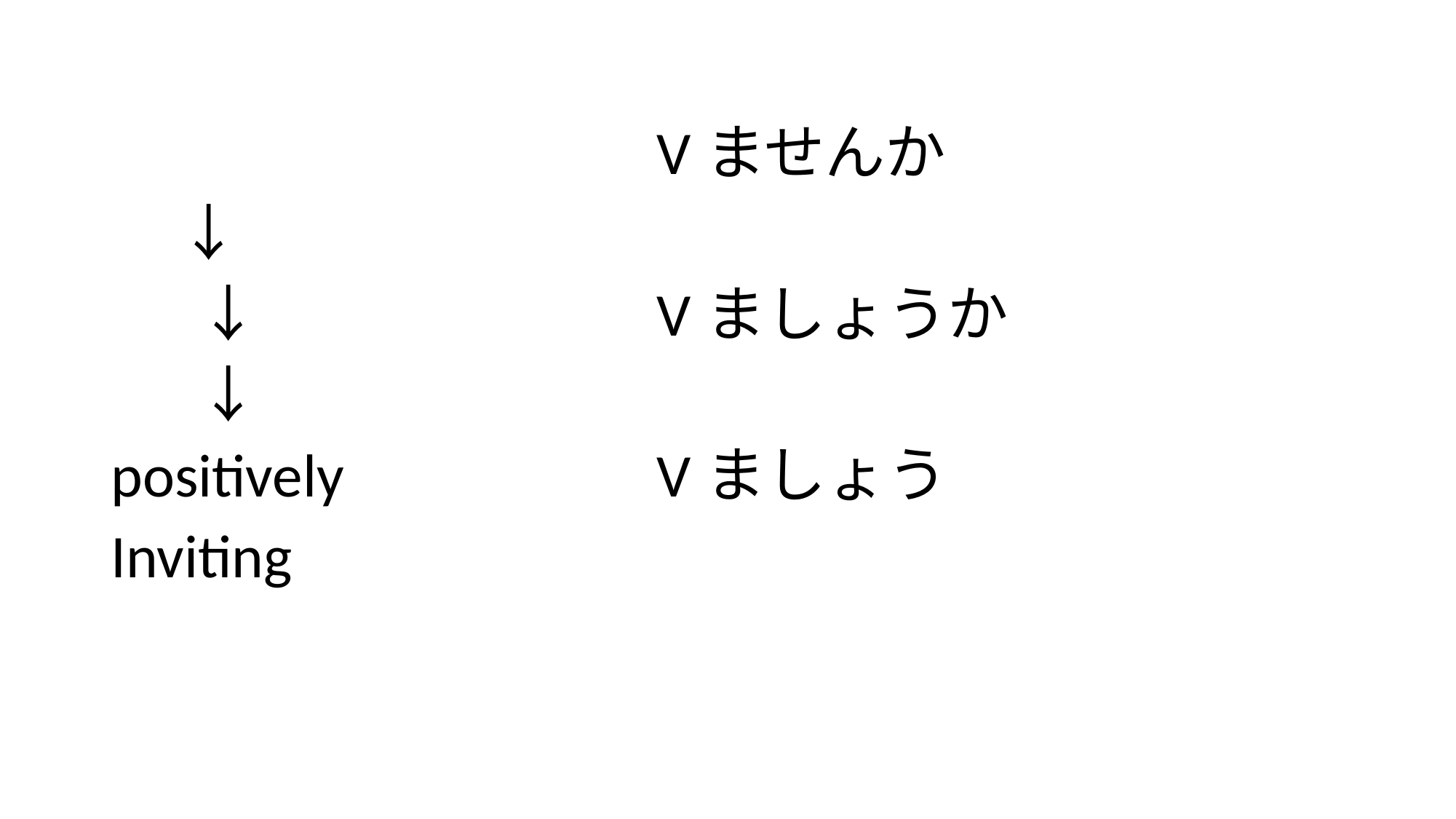

#
      					Vませんか
     ↓
　  ↓		 		Vましょうか
　  ↓
positively		 	Vましょう
Inviting